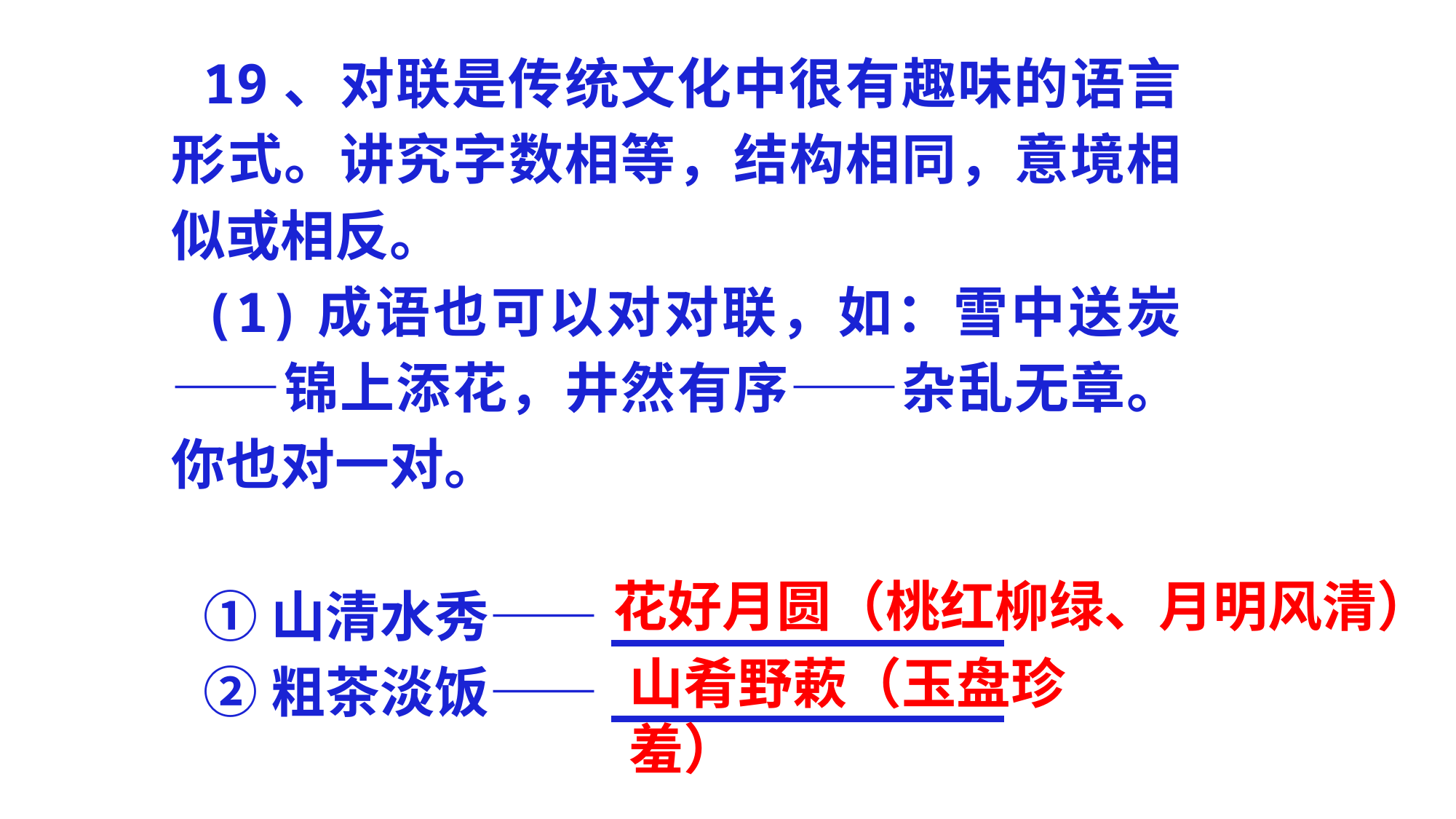

19、对联是传统文化中很有趣味的语言形式。讲究字数相等，结构相同，意境相似或相反。
(1)成语也可以对对联，如：雪中送炭——锦上添花，井然有序——杂乱无章。你也对一对。

①山清水秀——____________
②粗茶淡饭——____________
花好月圆（桃红柳绿、月明风清）
山肴野蔌（玉盘珍羞）